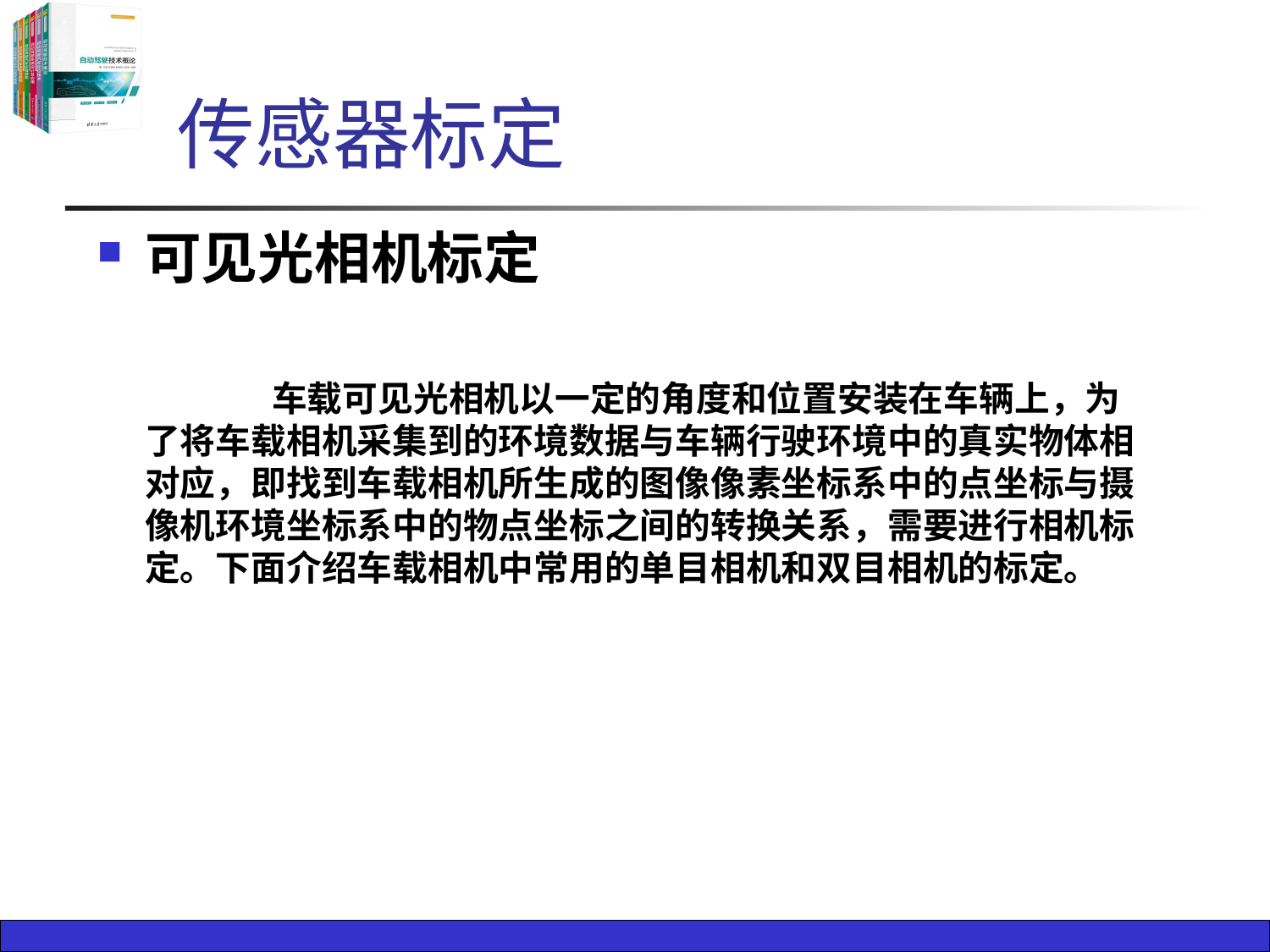

# 传感器标定
可见光相机标定

		车载可见光相机以一定的角度和位置安装在车辆上，为了将车载相机采集到的环境数据与车辆行驶环境中的真实物体相对应，即找到车载相机所生成的图像像素坐标系中的点坐标与摄像机环境坐标系中的物点坐标之间的转换关系，需要进行相机标定。下面介绍车载相机中常用的单目相机和双目相机的标定。